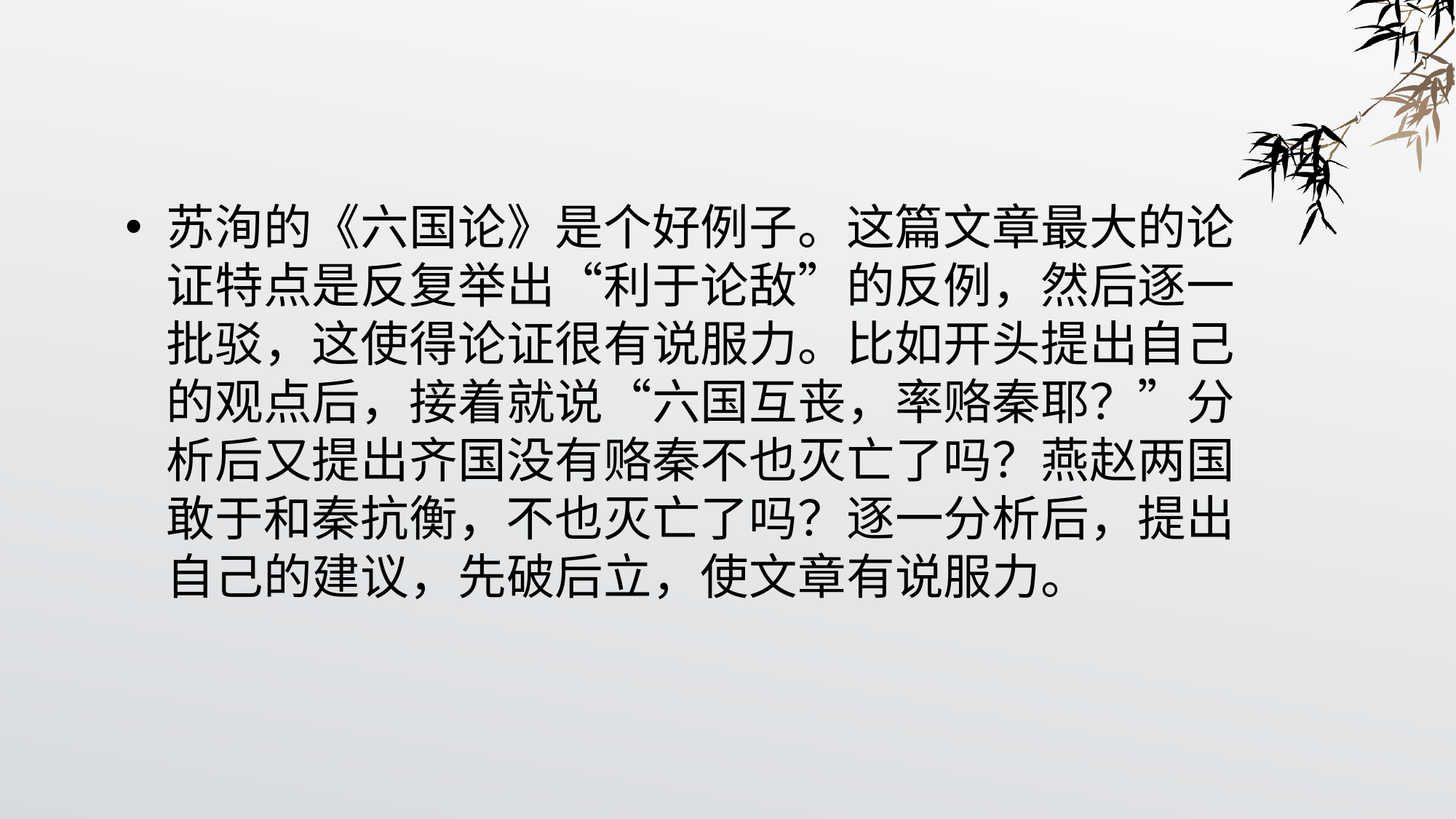

苏洵的《六国论》是个好例子。这篇文章最大的论证特点是反复举出“利于论敌”的反例，然后逐一批驳，这使得论证很有说服力。比如开头提出自己的观点后，接着就说“六国互丧，率赂秦耶？”分析后又提出齐国没有赂秦不也灭亡了吗？燕赵两国敢于和秦抗衡，不也灭亡了吗？逐一分析后，提出自己的建议，先破后立，使文章有说服力。